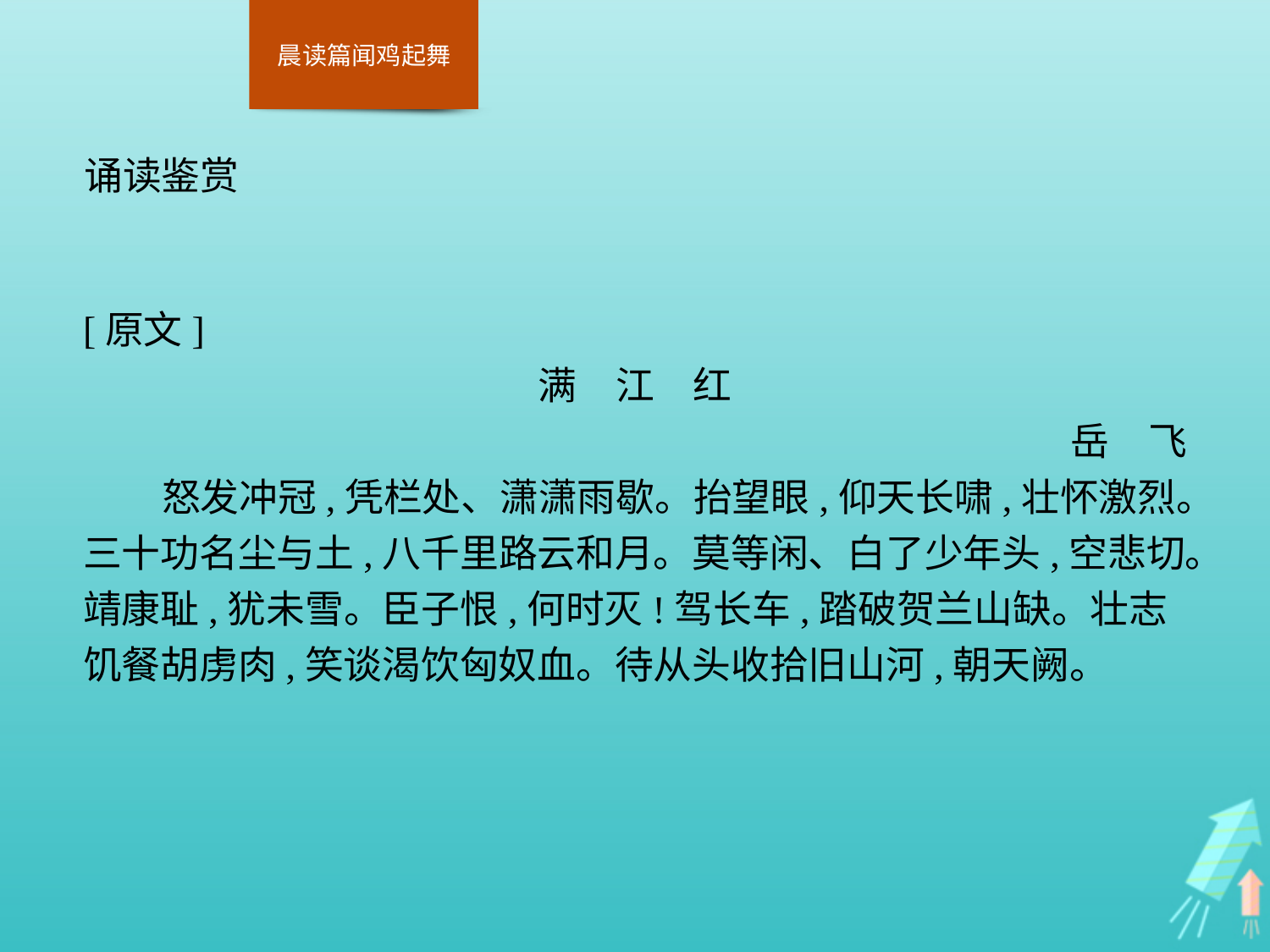

诵读鉴赏
[原文]
满　江　红
	岳　飞
        怒发冲冠,凭栏处、潇潇雨歇。抬望眼,仰天长啸,壮怀激烈。三十功名尘与土,八千里路云和月。莫等闲、白了少年头,空悲切。
靖康耻,犹未雪。臣子恨,何时灭!驾长车,踏破贺兰山缺。壮志饥餐胡虏肉,笑谈渴饮匈奴血。待从头收拾旧山河,朝天阙。